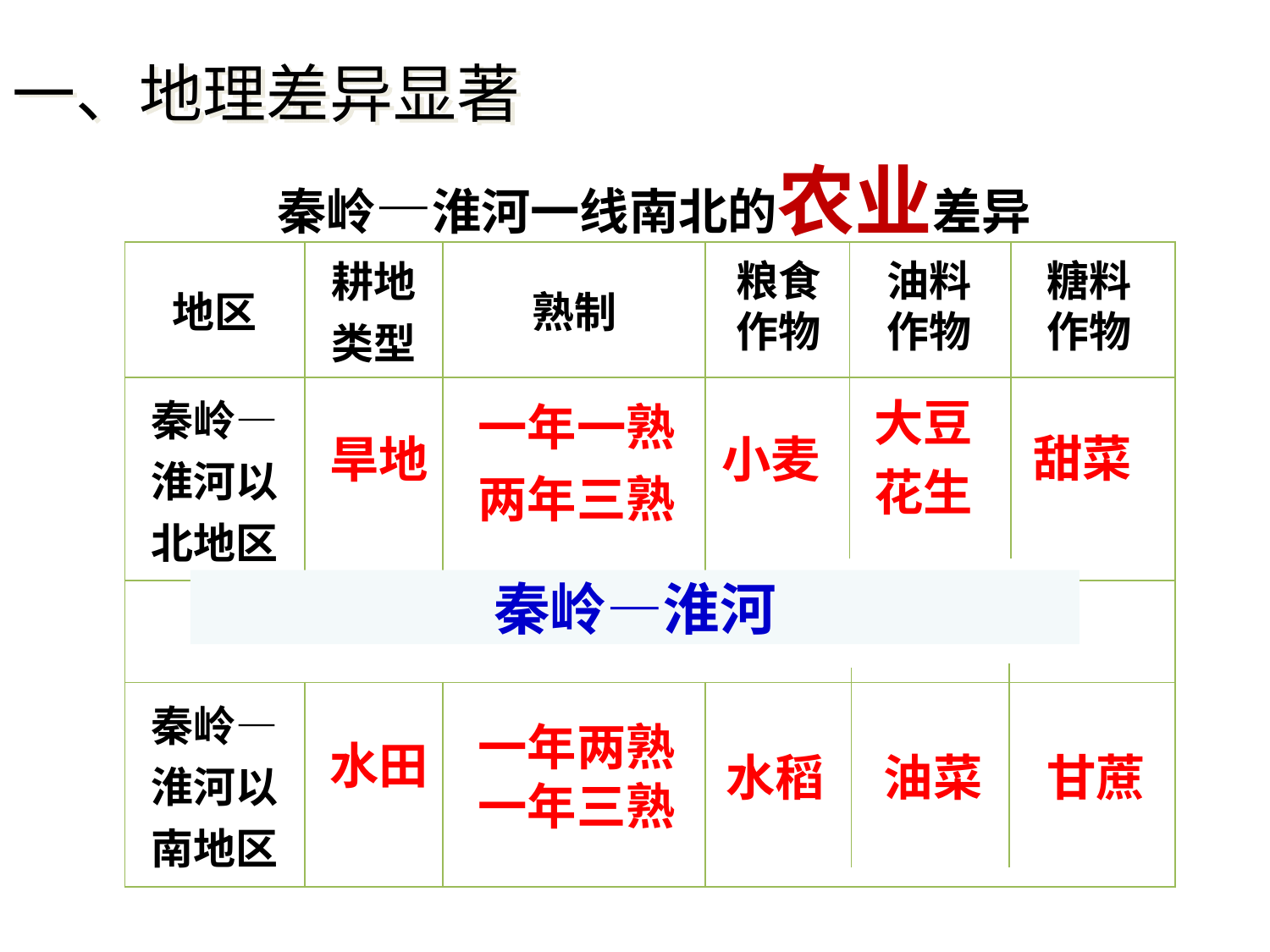

一、地理差异显著
秦岭—淮河一线南北的农业差异
| 地区 | 耕地类型 | 熟制 |  |
| --- | --- | --- | --- |
| 秦岭—淮河以北地区 |  |  |  |
|  |  |  |  |
| 秦岭—淮河以南地区 |  |  |  |
粮食作物
油料作物
糖料作物
大豆
花生
一年一熟
甜菜
旱地
小麦
两年三熟
秦岭—淮河
一年两熟
一年三熟
水田
水稻
油菜
甘蔗